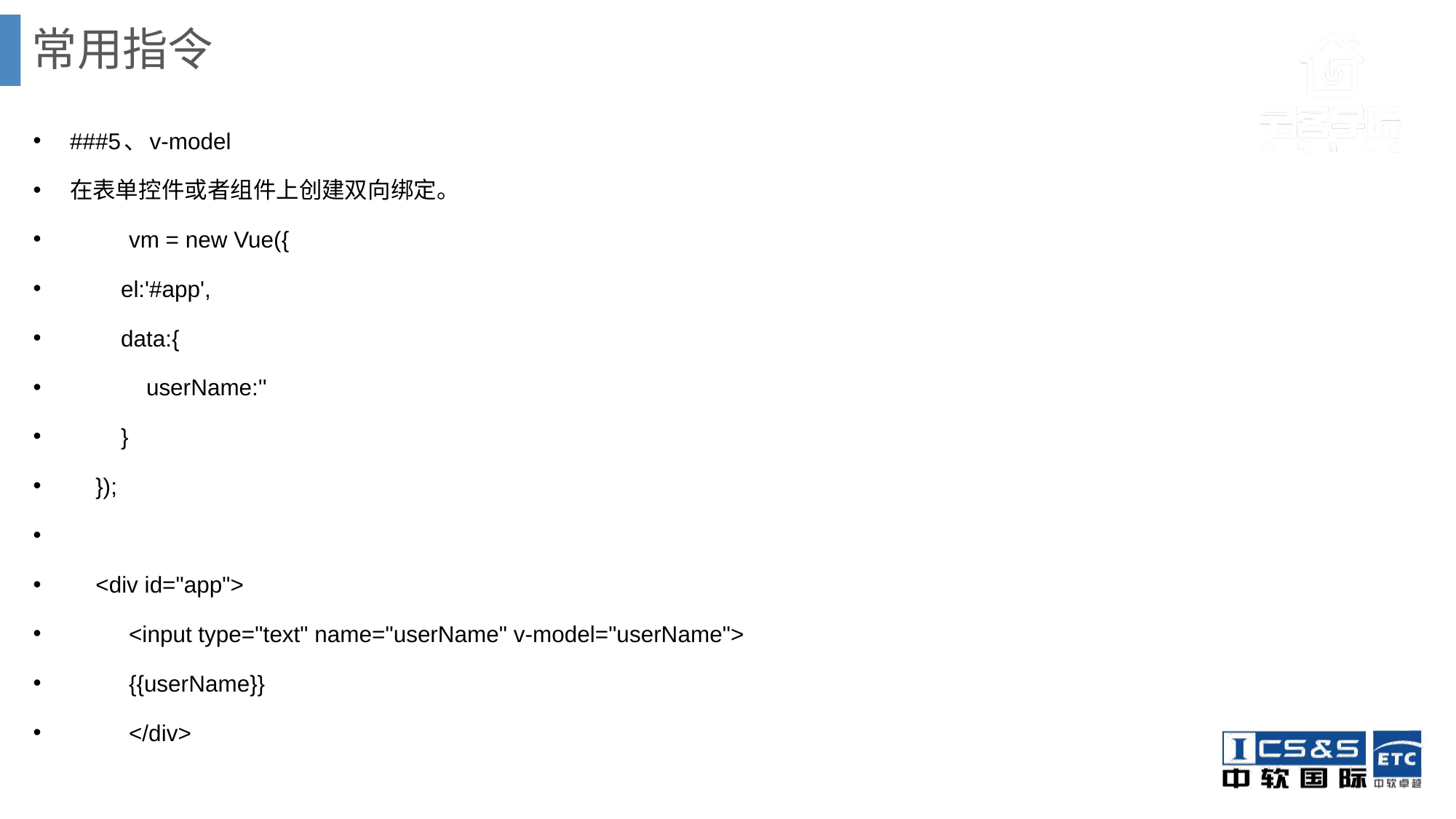

# 常用指令
###5、v-model
在表单控件或者组件上创建双向绑定。
	vm = new Vue({
        el:'#app',
        data:{
            userName:''
        }
    });

    <div id="app">
    	<input type="text" name="userName" v-model="userName">
    	{{userName}}
	</div>